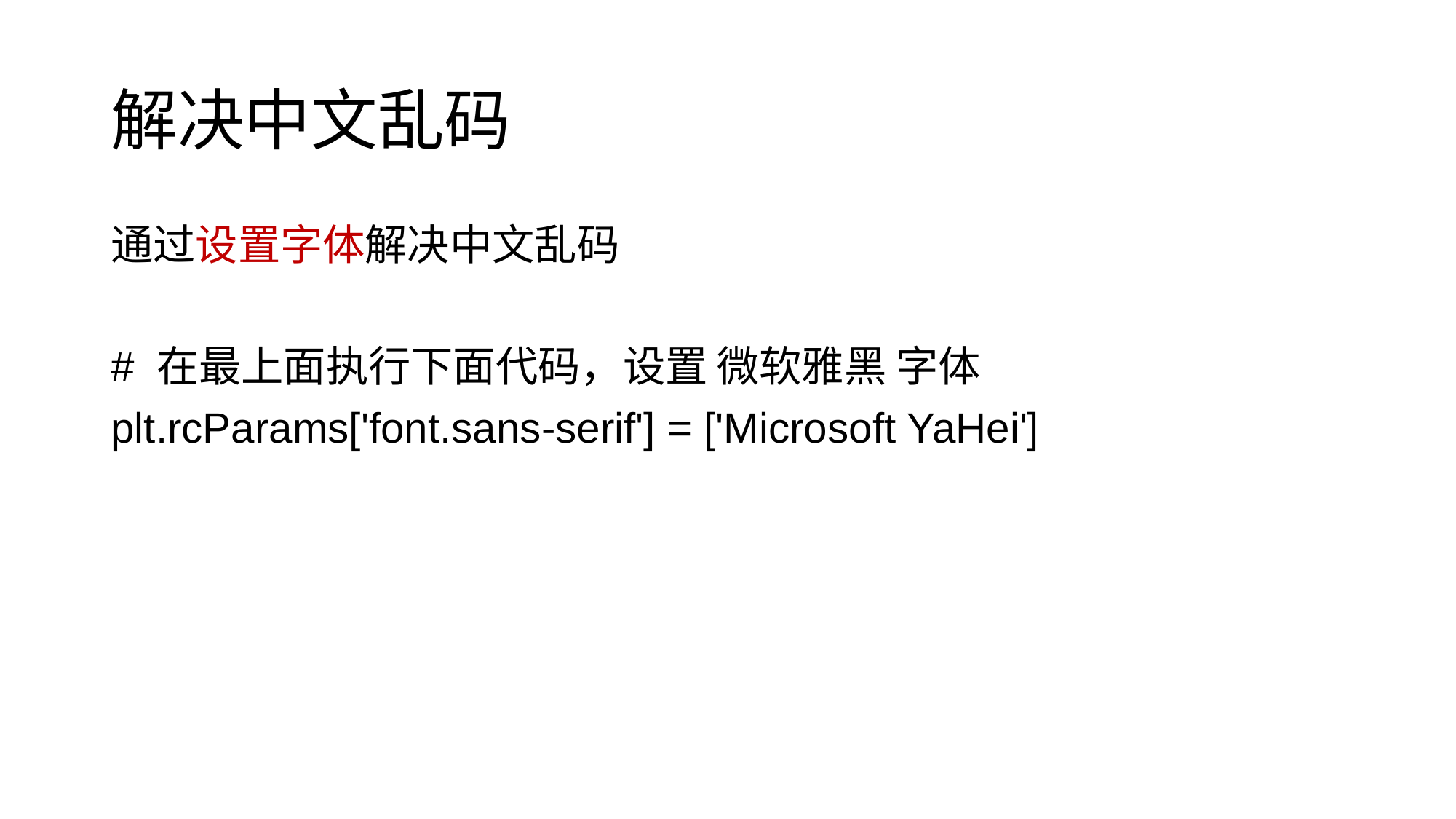

# 解决中文乱码
通过设置字体解决中文乱码

# 在最上面执行下面代码，设置 微软雅黑 字体
plt.rcParams['font.sans-serif'] = ['Microsoft YaHei']